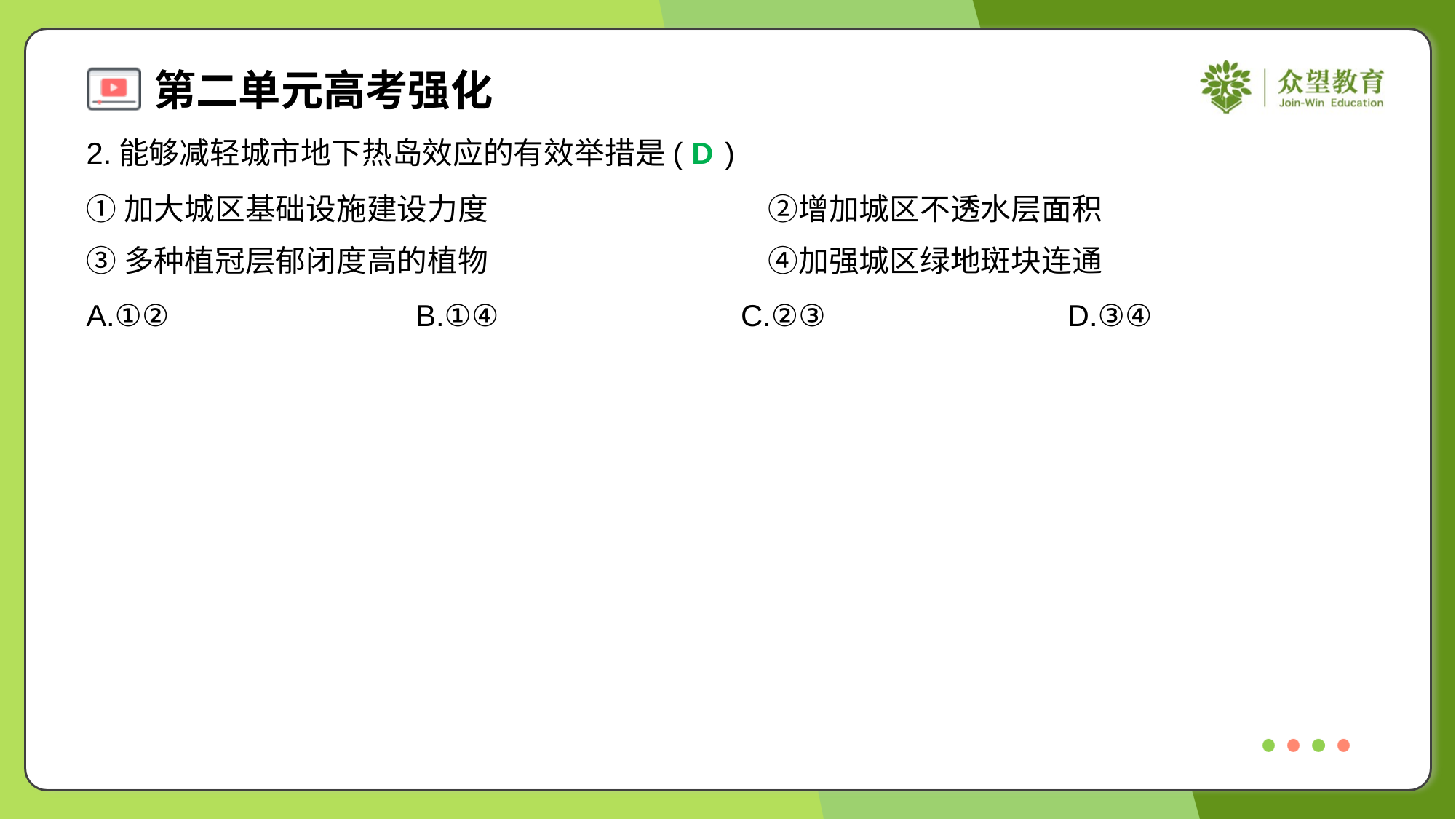

2.能够减轻城市地下热岛效应的有效举措是(     )
D
①加大城区基础设施建设力度	②增加城区不透水层面积
③多种植冠层郁闭度高的植物	④加强城区绿地斑块连通
A.①②	B.①④	C.②③	D.③④